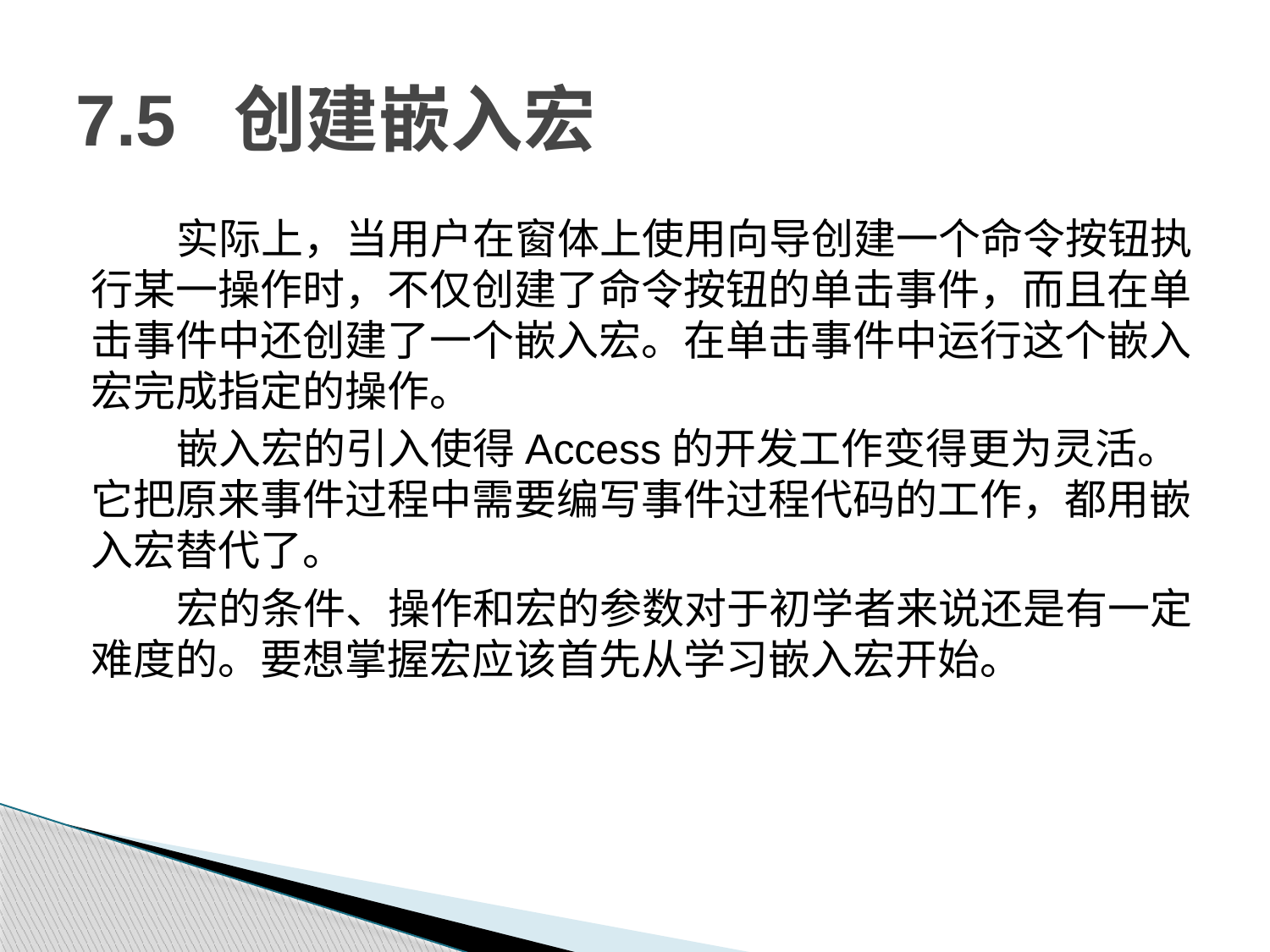

# 7.5  创建嵌入宏
实际上，当用户在窗体上使用向导创建一个命令按钮执行某一操作时，不仅创建了命令按钮的单击事件，而且在单击事件中还创建了一个嵌入宏。在单击事件中运行这个嵌入宏完成指定的操作。
嵌入宏的引入使得Access的开发工作变得更为灵活。它把原来事件过程中需要编写事件过程代码的工作，都用嵌入宏替代了。
宏的条件、操作和宏的参数对于初学者来说还是有一定难度的。要想掌握宏应该首先从学习嵌入宏开始。